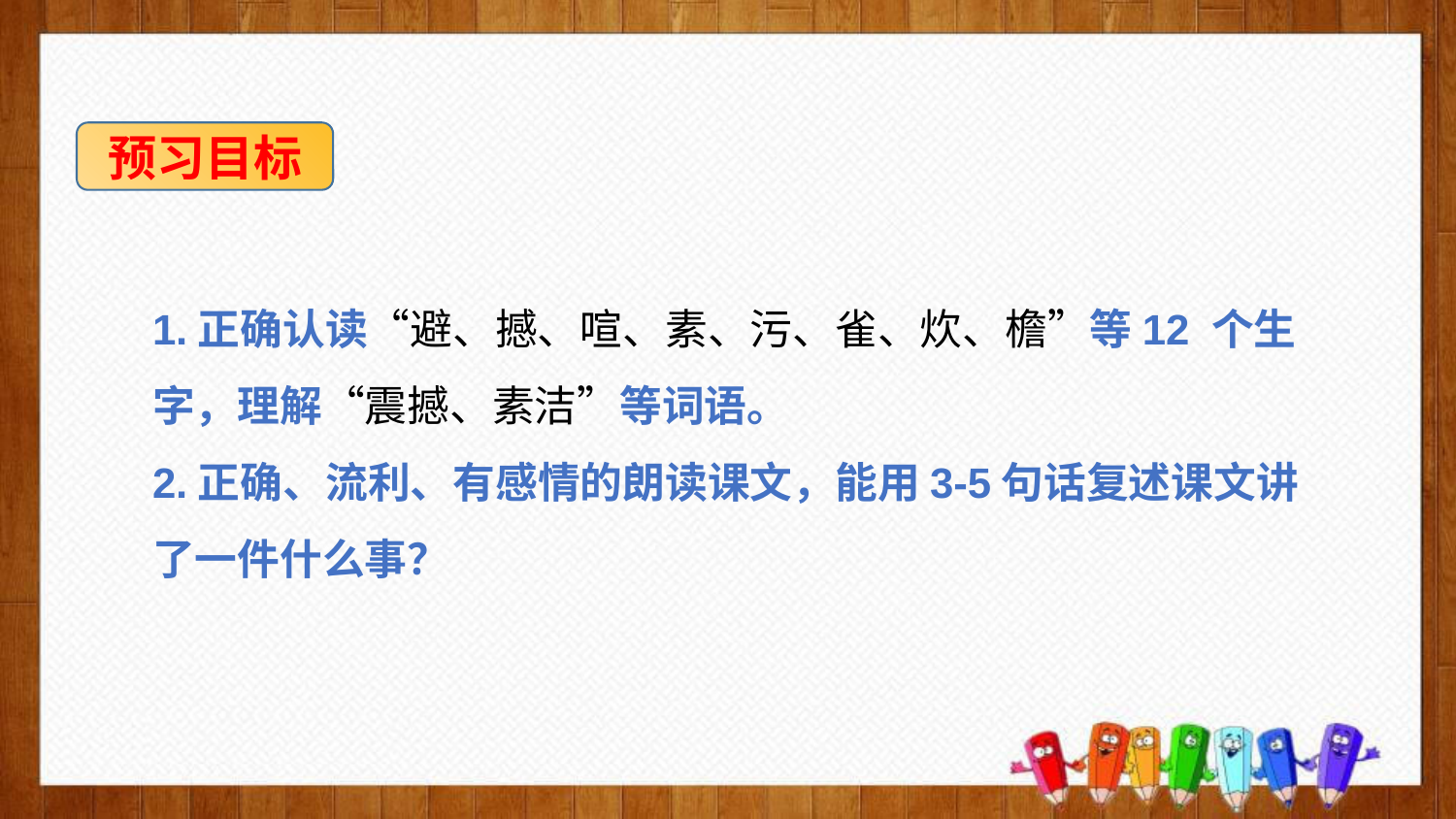

预习目标
1.正确认读“避、撼、喧、素、污、雀、炊、檐”等12 个生字，理解“震撼、素洁”等词语。
2.正确、流利、有感情的朗读课文，能用3-5句话复述课文讲了一件什么事？